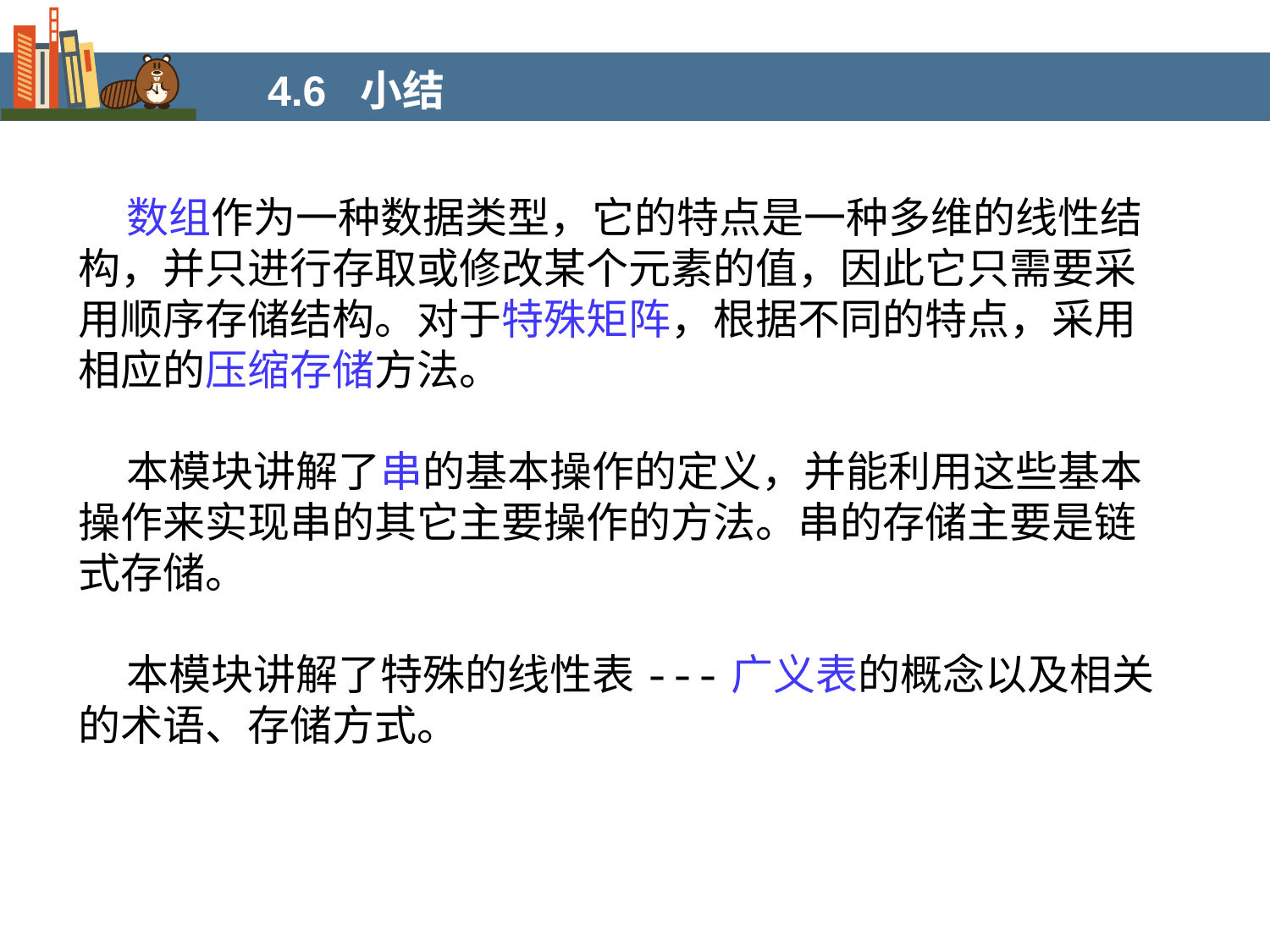

4.6  小结
    数组作为一种数据类型，它的特点是一种多维的线性结构，并只进行存取或修改某个元素的值，因此它只需要采用顺序存储结构。对于特殊矩阵，根据不同的特点，采用相应的压缩存储方法。

    本模块讲解了串的基本操作的定义，并能利用这些基本操作来实现串的其它主要操作的方法。串的存储主要是链式存储。

    本模块讲解了特殊的线性表---广义表的概念以及相关的术语、存储方式。